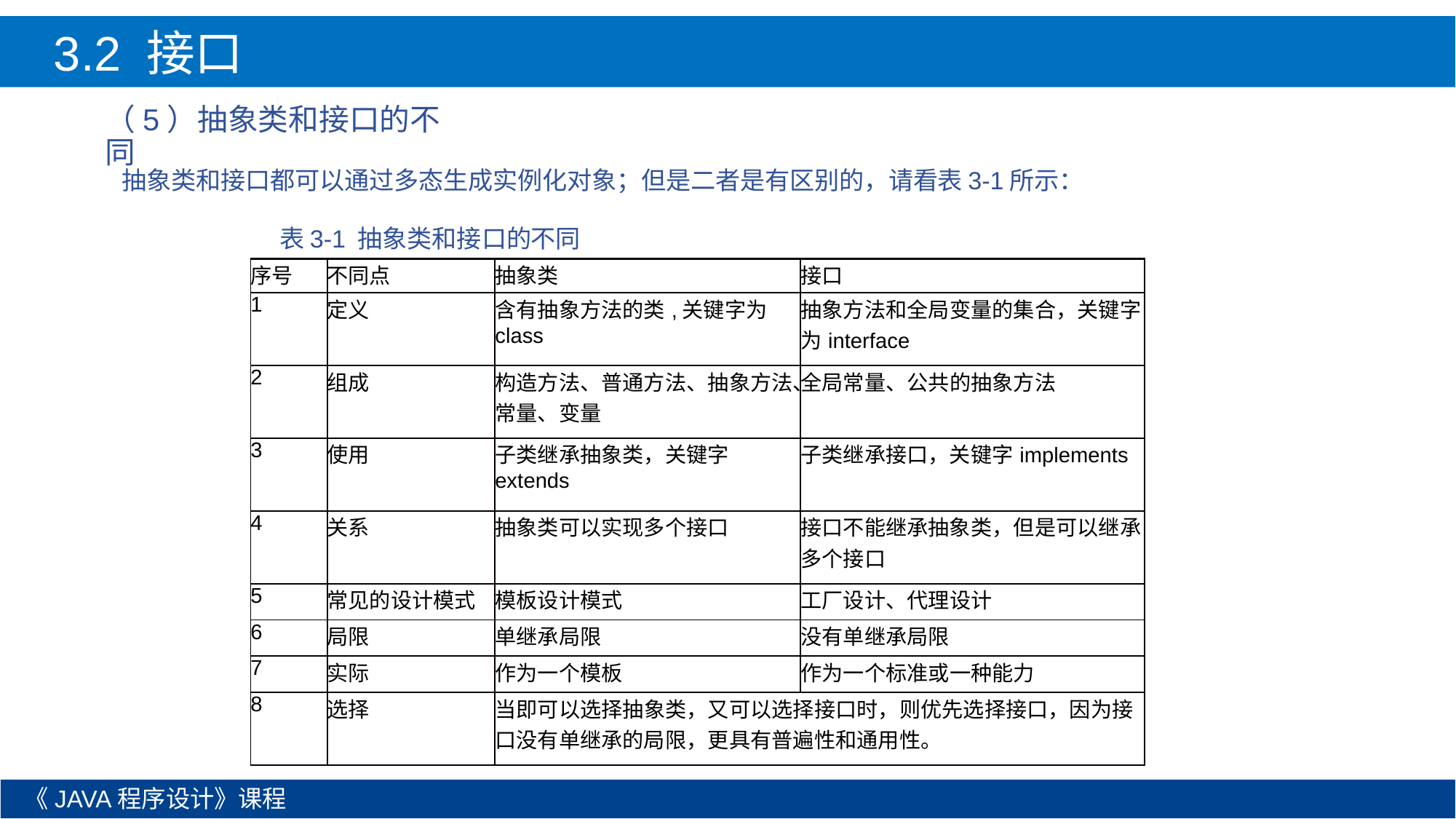

3.2 接口
（5）抽象类和接口的不同
抽象类和接口都可以通过多态生成实例化对象；但是二者是有区别的，请看表3-1所示：
                            表3-1 抽象类和接口的不同
| 序号 | 不同点 | 抽象类 | 接口 |
| --- | --- | --- | --- |
| 1 | 定义 | 含有抽象方法的类,关键字为class | 抽象方法和全局变量的集合，关键字为interface |
| 2 | 组成 | 构造方法、普通方法、抽象方法、常量、变量 | 全局常量、公共的抽象方法 |
| 3 | 使用 | 子类继承抽象类，关键字extends | 子类继承接口，关键字implements |
| 4 | 关系 | 抽象类可以实现多个接口 | 接口不能继承抽象类，但是可以继承多个接口 |
| 5 | 常见的设计模式 | 模板设计模式 | 工厂设计、代理设计 |
| 6 | 局限 | 单继承局限 | 没有单继承局限 |
| 7 | 实际 | 作为一个模板 | 作为一个标准或一种能力 |
| 8 | 选择 | 当即可以选择抽象类，又可以选择接口时，则优先选择接口，因为接口没有单继承的局限，更具有普遍性和通用性。 |  |
《JAVA程序设计》课程